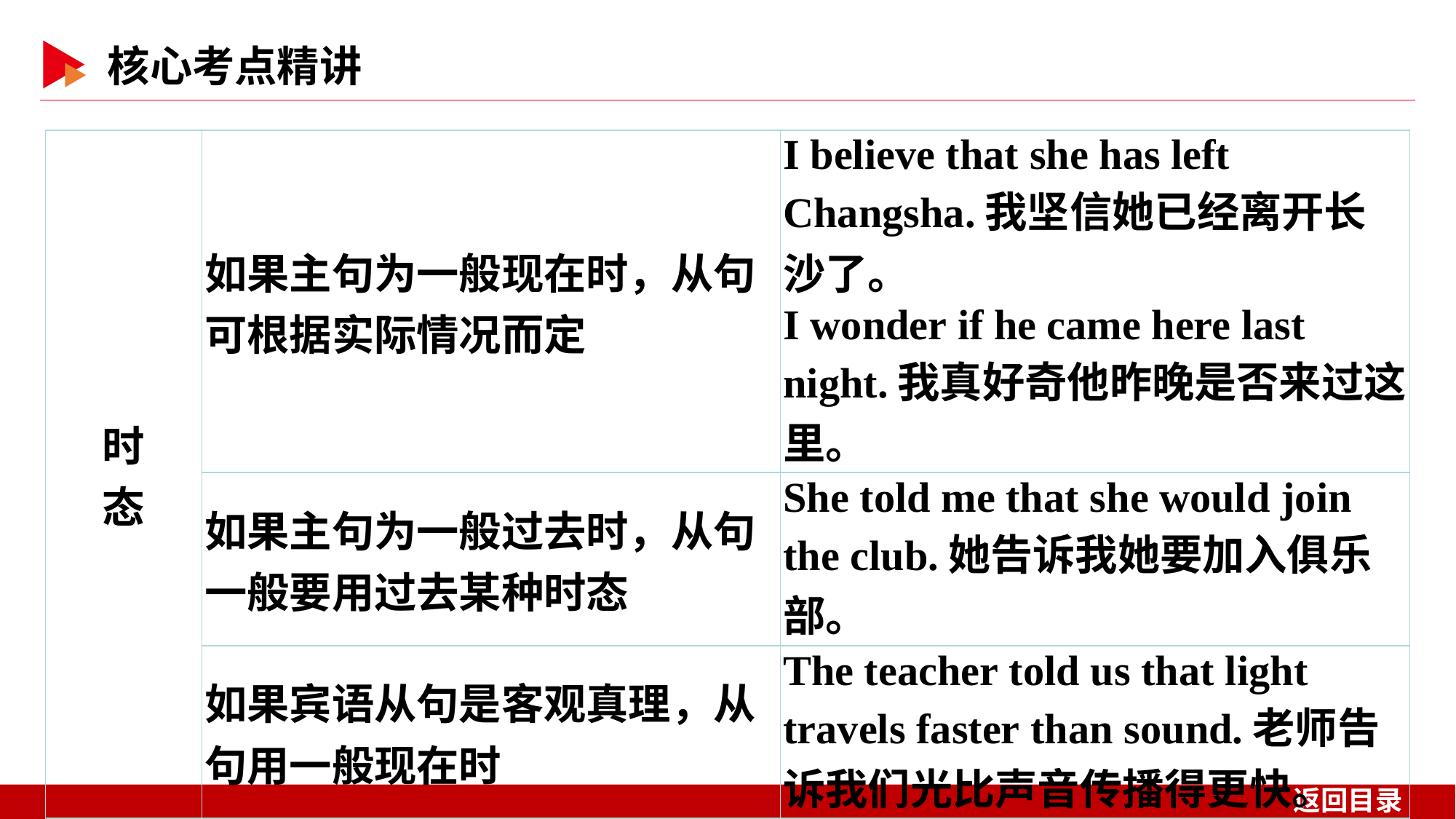

| 时 态 | 如果主句为一般现在时，从句可根据实际情况而定 | I believe that she has left Changsha.我坚信她已经离开长沙了。 I wonder if he came here last night.我真好奇他昨晚是否来过这里。 |
| --- | --- | --- |
|  | 如果主句为一般过去时，从句一般要用过去某种时态 | She told me that she would join the club.她告诉我她要加入俱乐部。 |
|  | 如果宾语从句是客观真理，从句用一般现在时 | The teacher told us that light travels faster than sound.老师告诉我们光比声音传播得更快。 |